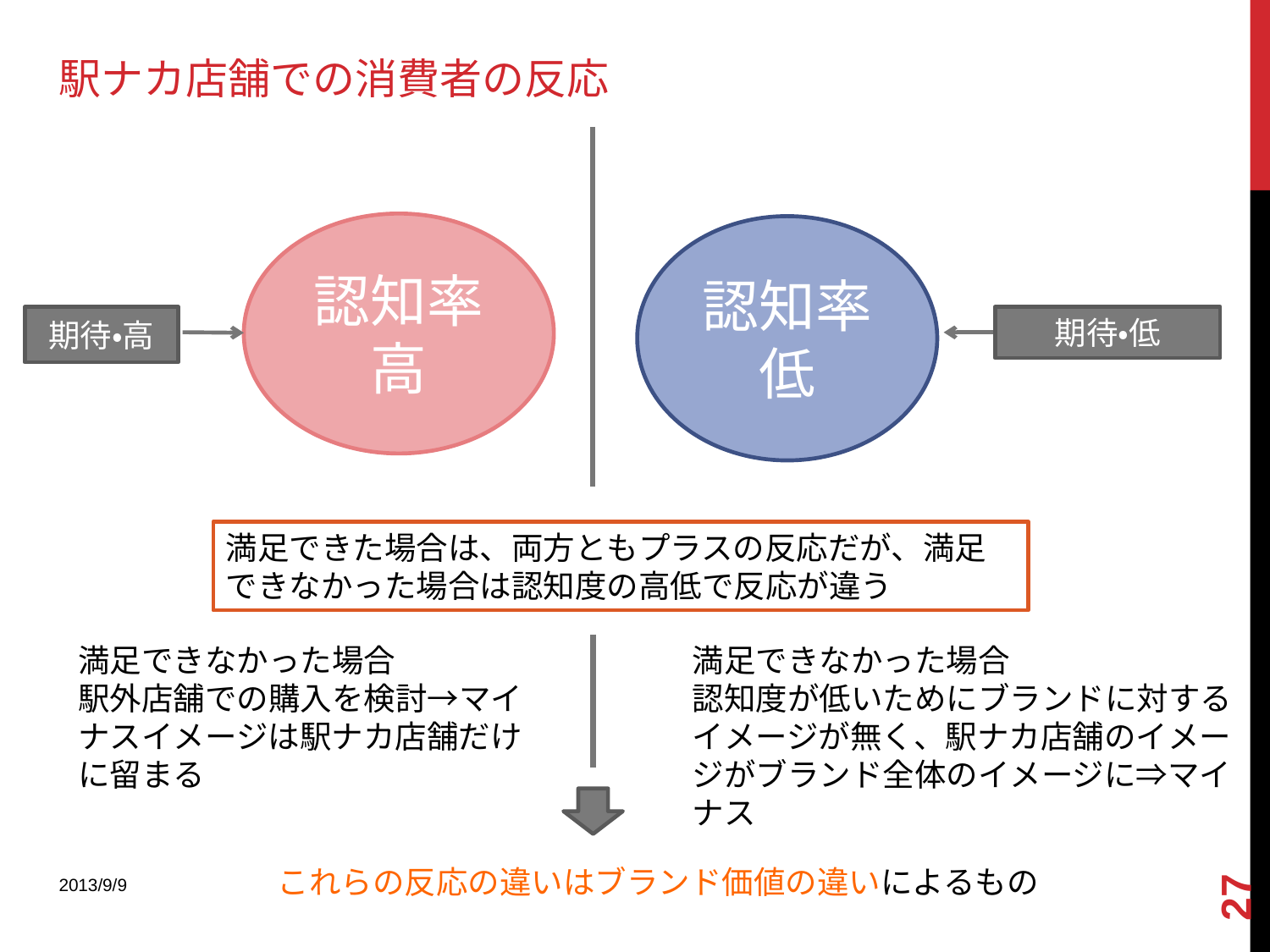

駅ナカ店舗での消費者の反応
認知率高
認知率低
期待・高
期待・低
満足できた場合は、両方ともプラスの反応だが、満足できなかった場合は認知度の高低で反応が違う
満足できなかった場合
駅外店舗での購入を検討→マイナスイメージは駅ナカ店舗だけに留まる
満足できなかった場合
認知度が低いためにブランドに対するイメージが無く、駅ナカ店舗のイメージがブランド全体のイメージに⇒マイナス

27
2013/9/9
これらの反応の違いはブランド価値の違いによるもの